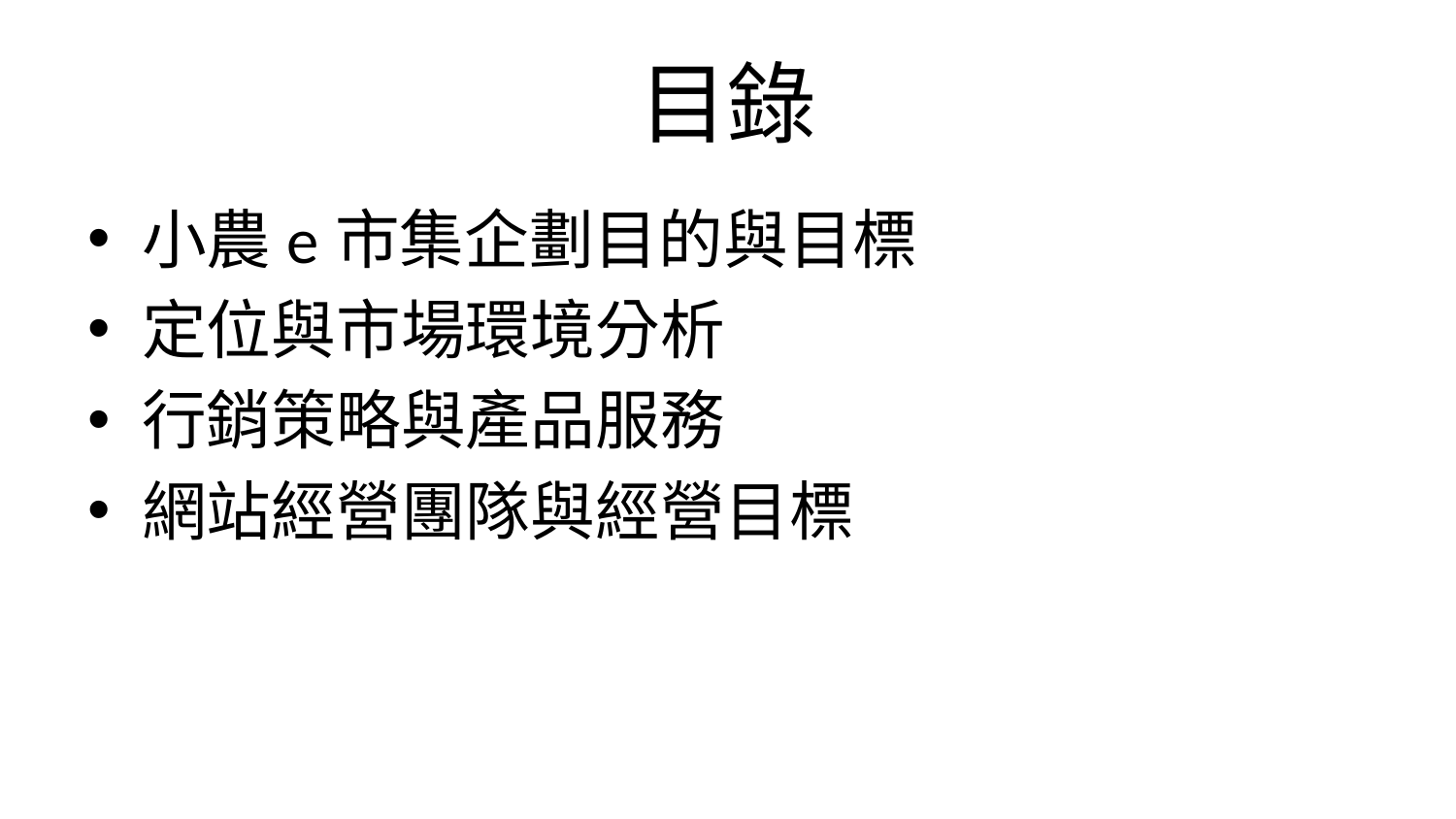

# 目錄
小農e市集企劃目的與目標
定位與市場環境分析
行銷策略與產品服務
網站經營團隊與經營目標